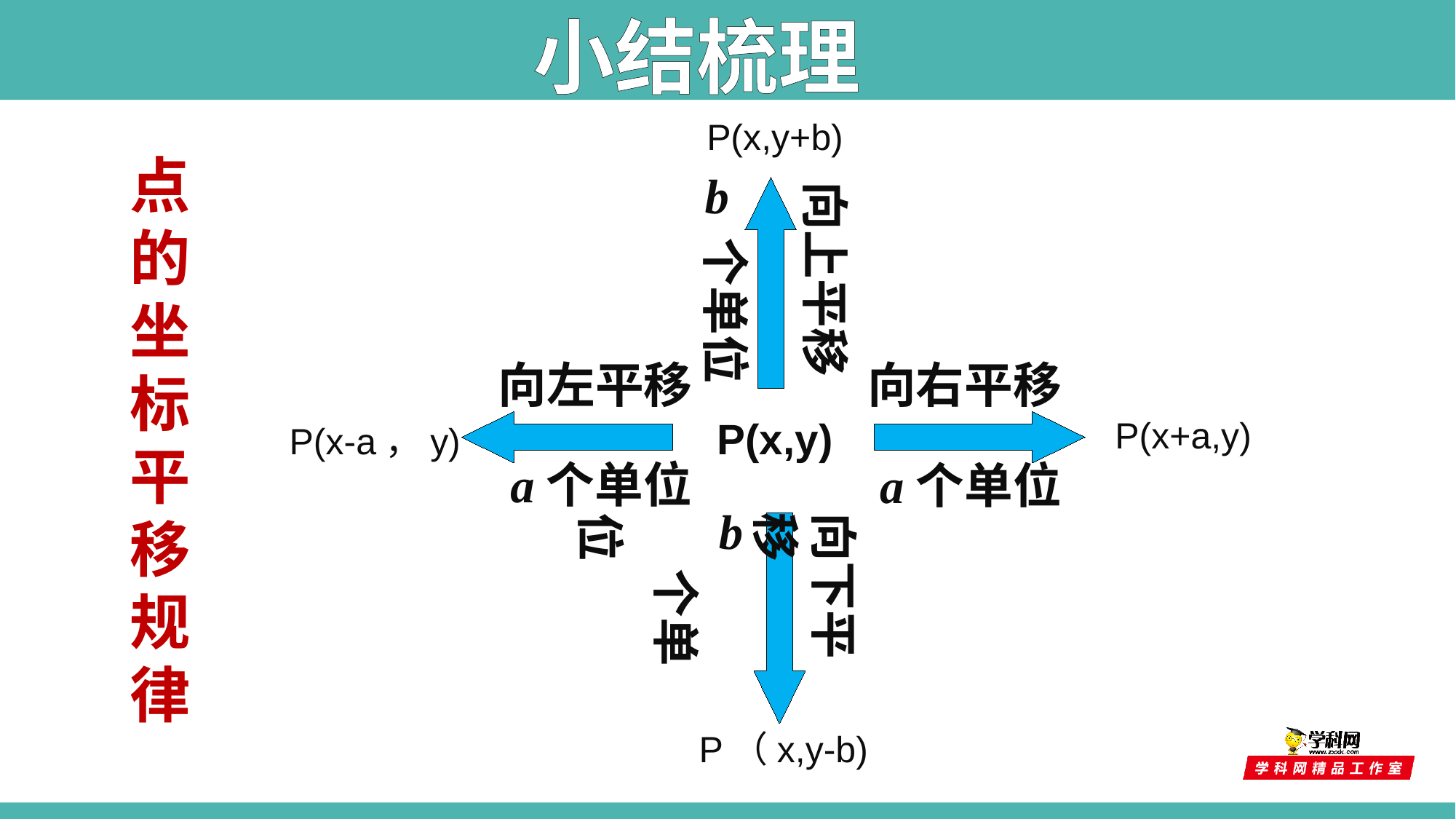

小结梳理
P(x,y+b)

点的坐标平移规律
b
向上平移
    个单位

向左平移
 a个单位
向右平移
 a个单位
P(x,y)
P(x+a,y)

P(x-a，y)
 b
向下平移
    个单位

P（x,y-b)